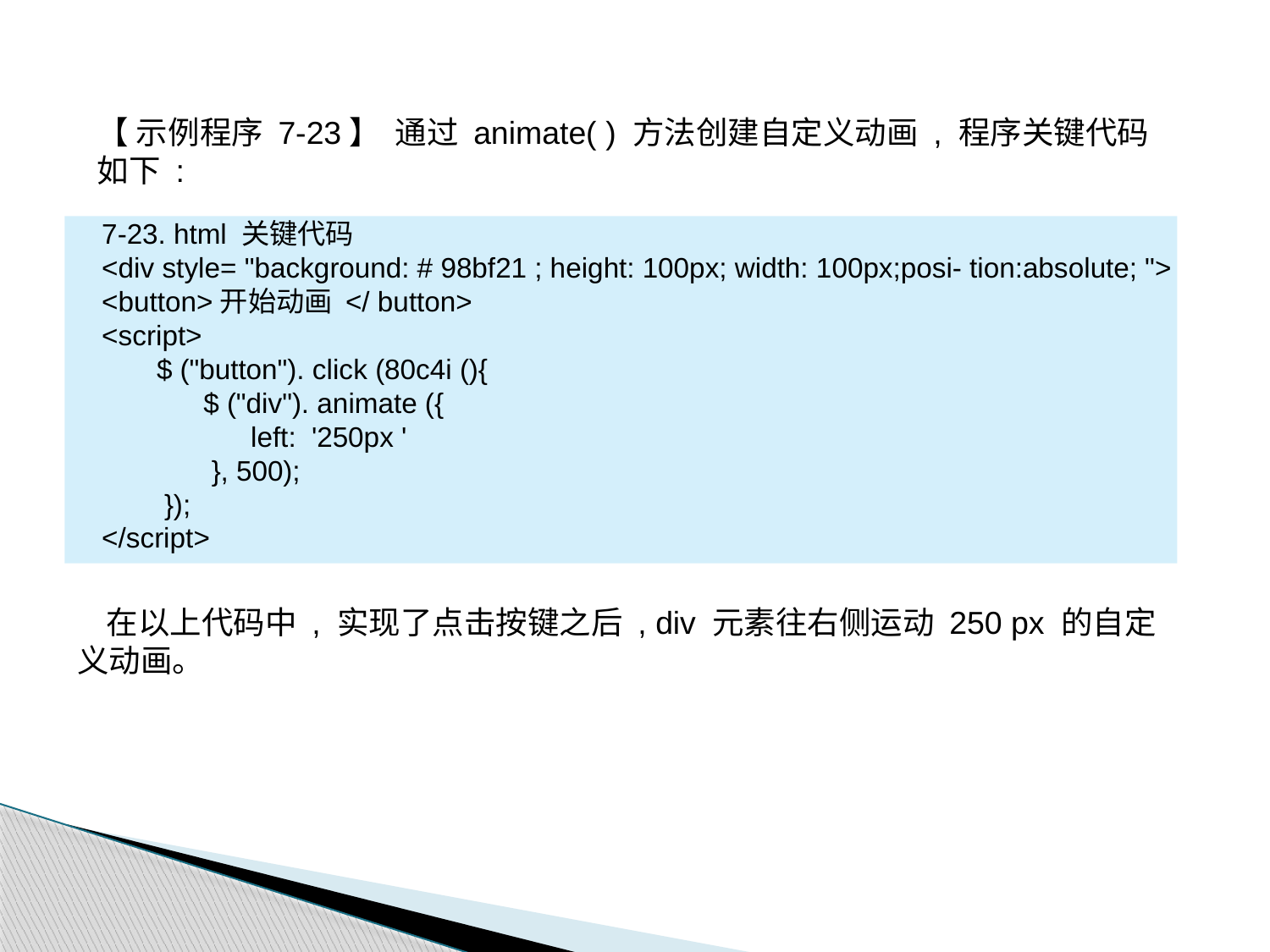

【 示例程序 7-23】  通过 animate( ) 方法创建自定义动画 , 程序关键代码如下 :
7-23. html 关键代码
<div style= "background: # 98bf21 ; height: 100px; width: 100px;posi- tion:absolute; ">
<button>开始动画 </ button>
<script>
       $ ("button"). click (80c4i (){
             $ ("div"). animate ({
                   left:  '250px '
              }, 500);
        });
</script>
   在以上代码中 , 实现了点击按键之后 , div 元素往右侧运动 250 px 的自定义动画。